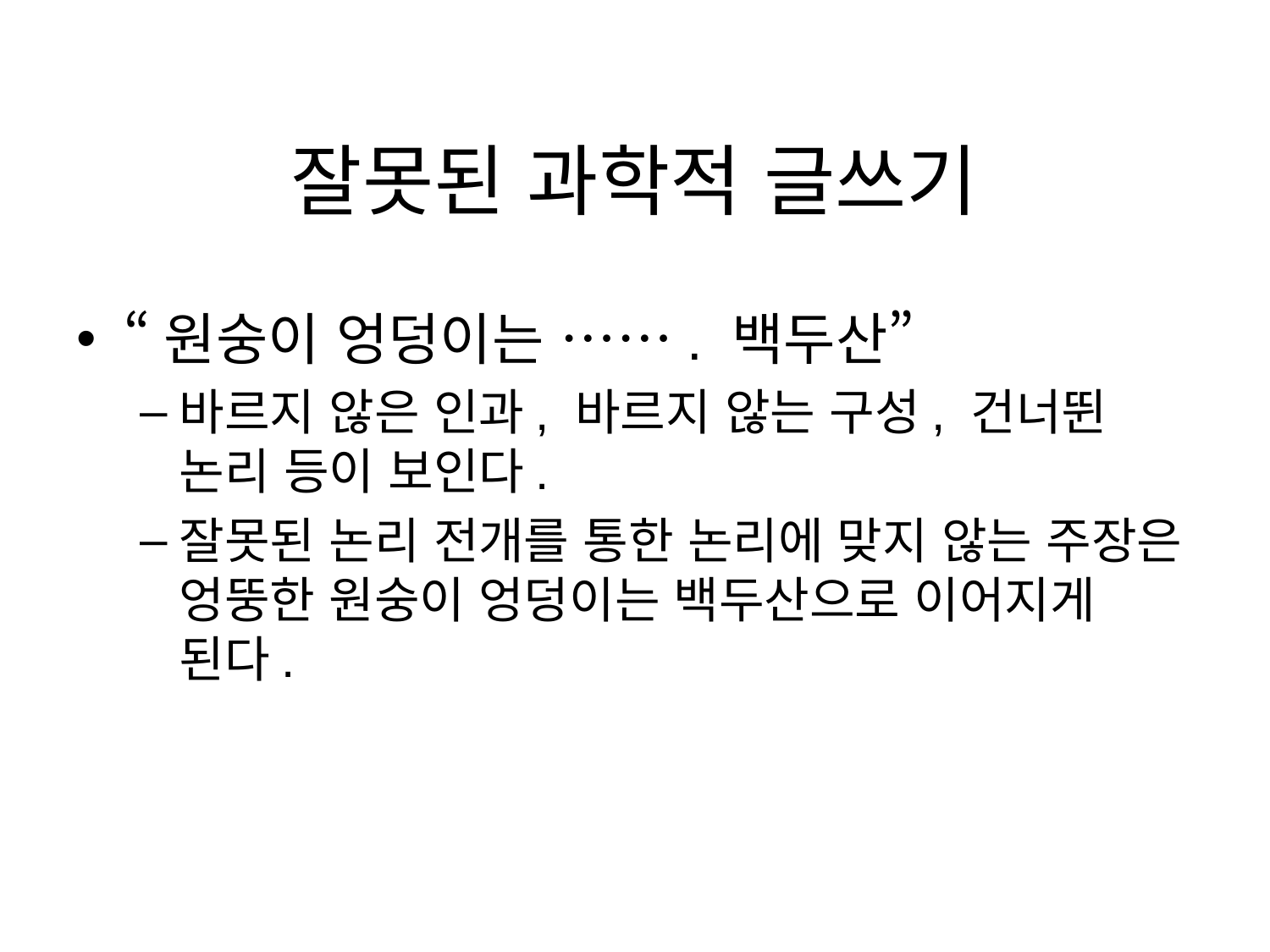

# 잘못된 과학적 글쓰기
“원숭이 엉덩이는 ……. 백두산”
바르지 않은 인과, 바르지 않는 구성, 건너뛴 논리 등이 보인다.
잘못된 논리 전개를 통한 논리에 맞지 않는 주장은 엉뚱한 원숭이 엉덩이는 백두산으로 이어지게 된다.